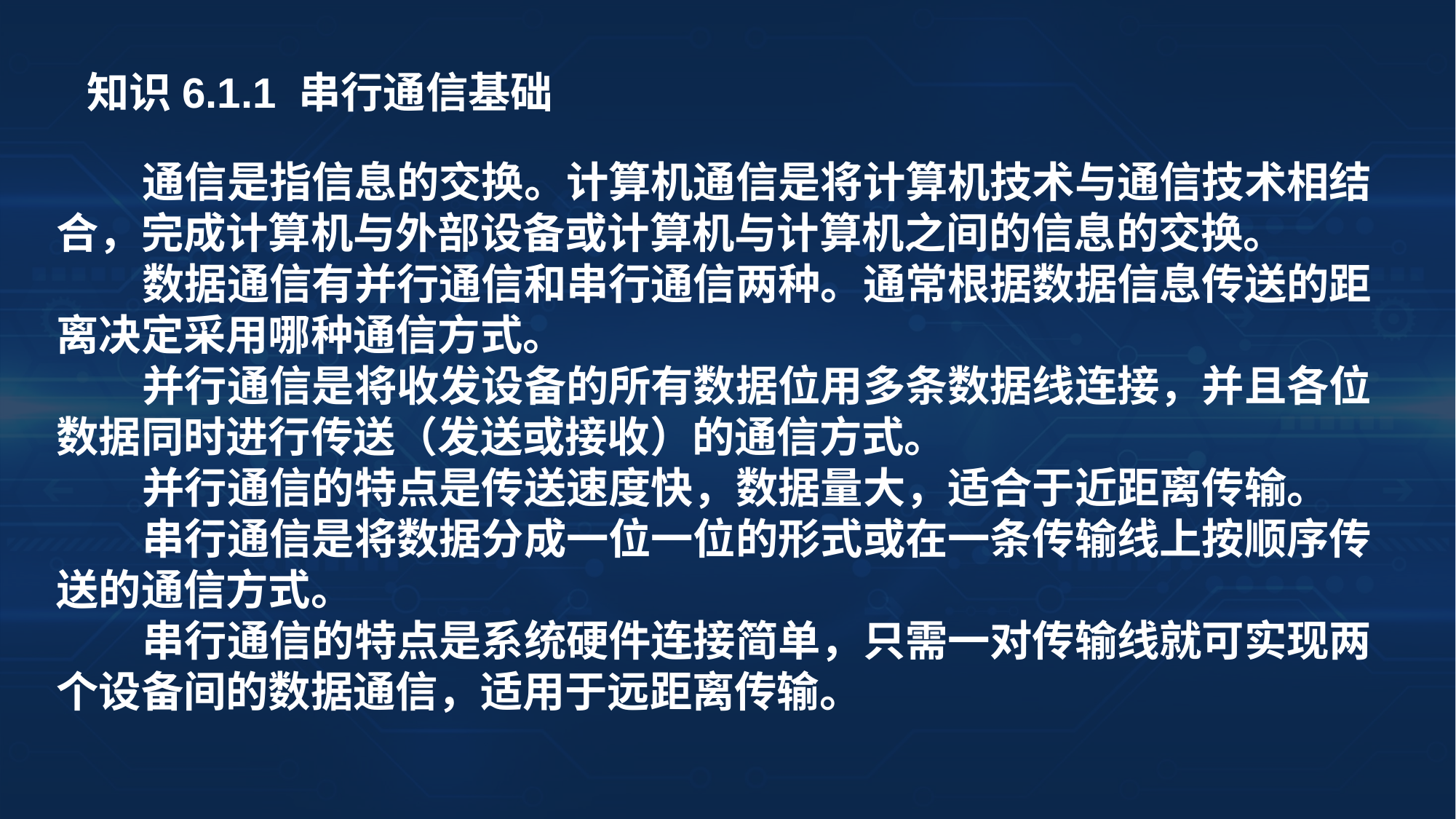

知识6.1.1 串行通信基础
通信是指信息的交换。计算机通信是将计算机技术与通信技术相结合，完成计算机与外部设备或计算机与计算机之间的信息的交换。
数据通信有并行通信和串行通信两种。通常根据数据信息传送的距离决定采用哪种通信方式。
并行通信是将收发设备的所有数据位用多条数据线连接，并且各位数据同时进行传送（发送或接收）的通信方式。
并行通信的特点是传送速度快，数据量大，适合于近距离传输。
串行通信是将数据分成一位一位的形式或在一条传输线上按顺序传送的通信方式。
串行通信的特点是系统硬件连接简单，只需一对传输线就可实现两个设备间的数据通信，适用于远距离传输。